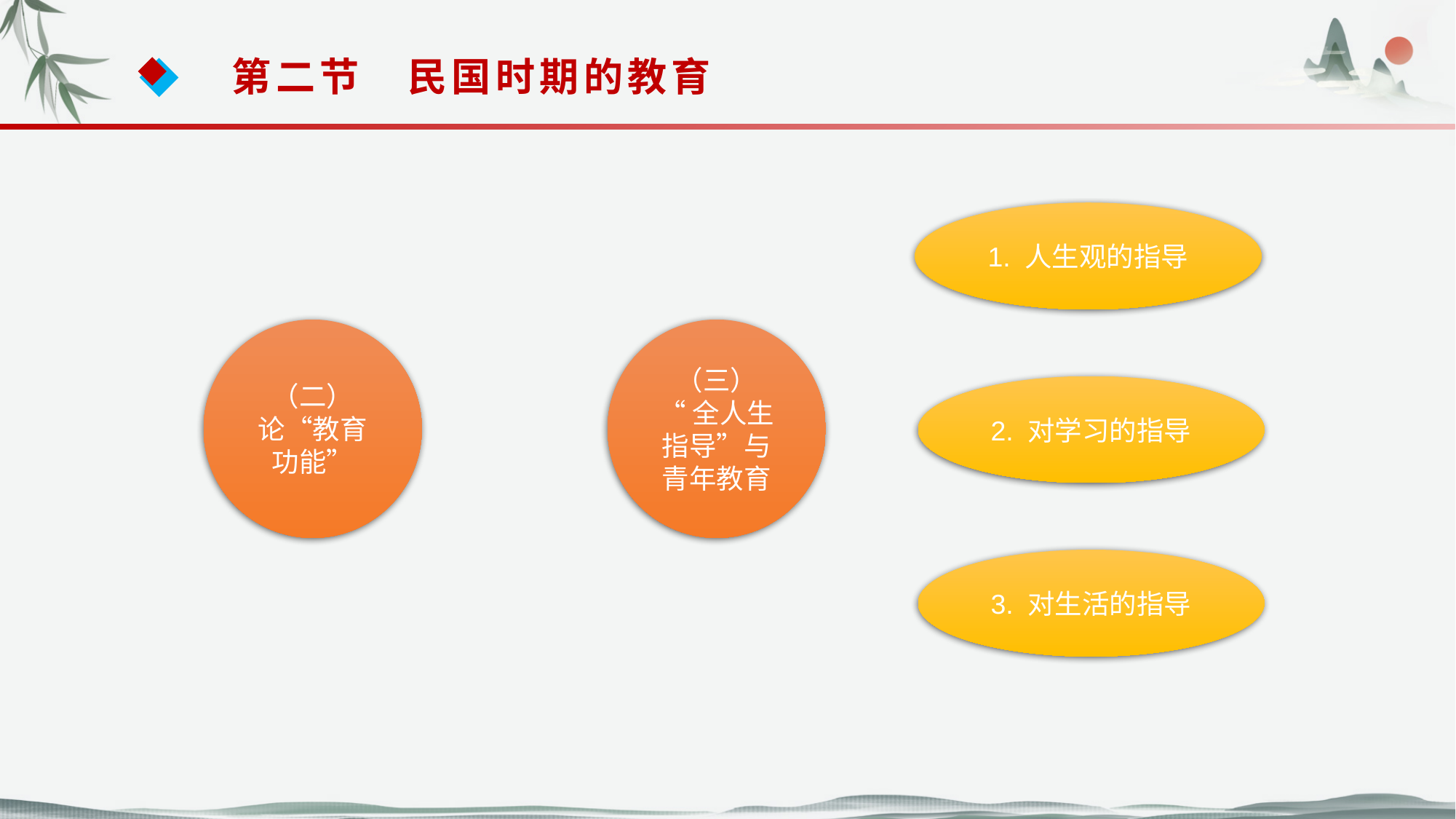

第二节　民国时期的教育

1. 人生观的指导
（二）
论“教育功能”
（三）
“全人生指导”与青年教育
2. 对学习的指导
3. 对生活的指导